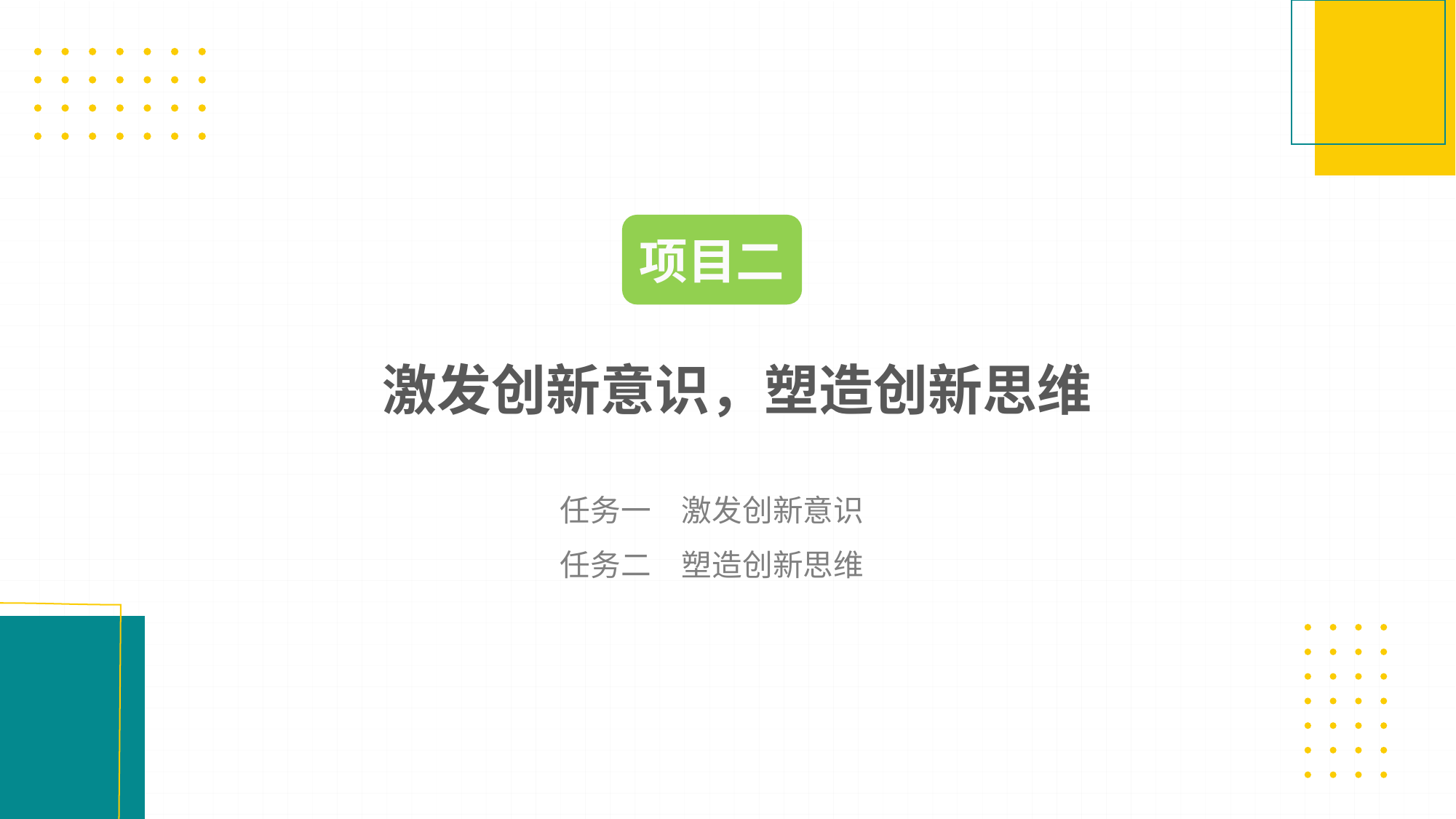

项目二
激发创新意识，塑造创新思维
任务一　激发创新意识
任务二　塑造创新思维